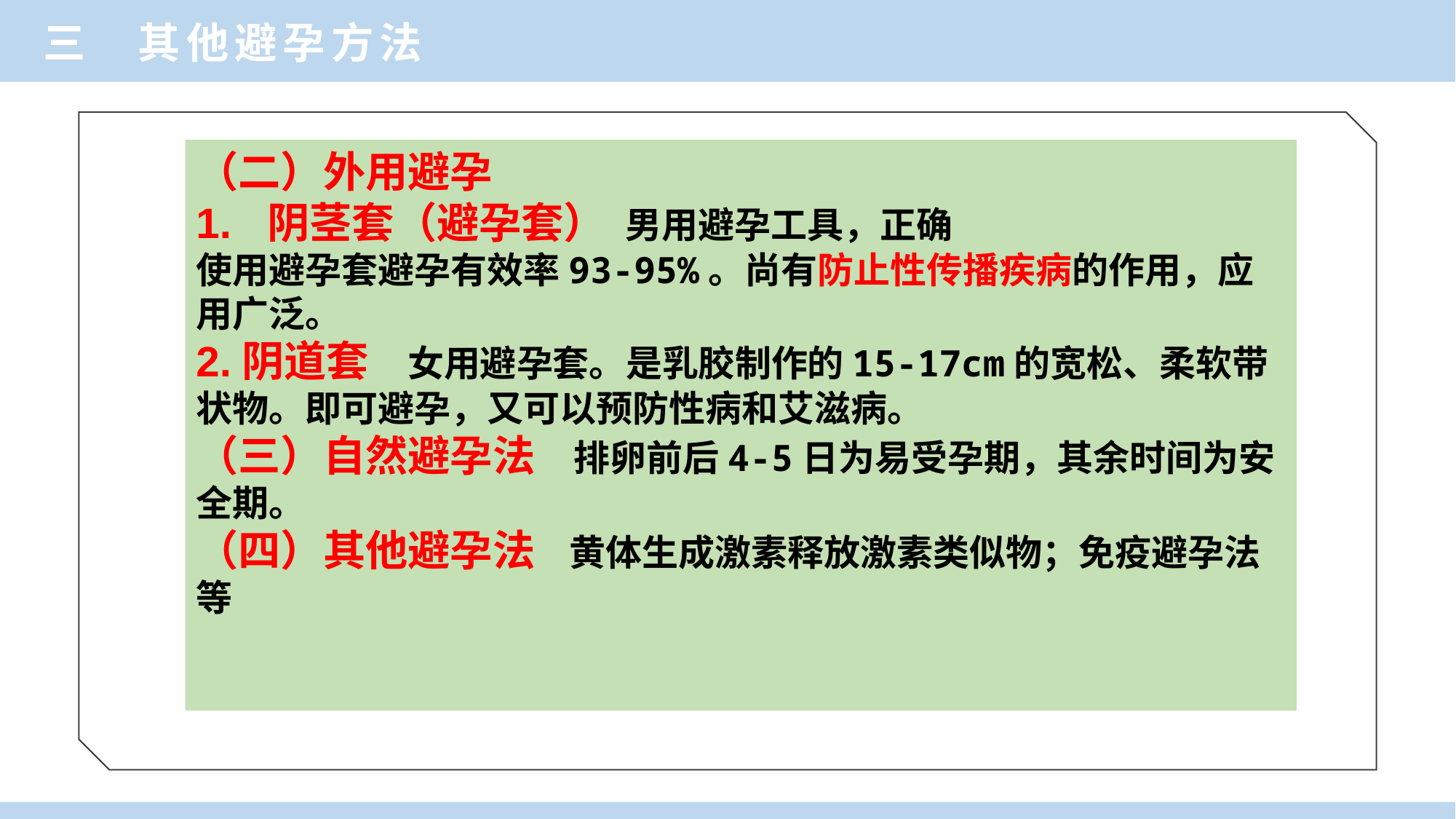

三   其他避孕方法

（二）外用避孕
1. 阴茎套（避孕套）  男用避孕工具，正确
使用避孕套避孕有效率93-95%。尚有防止性传播疾病的作用，应用广泛。
2.阴道套    女用避孕套。是乳胶制作的15-17cm的宽松、柔软带状物。即可避孕，又可以预防性病和艾滋病。
（三）自然避孕法    排卵前后4-5日为易受孕期，其余时间为安全期。
（四）其他避孕法    黄体生成激素释放激素类似物；免疫避孕法等